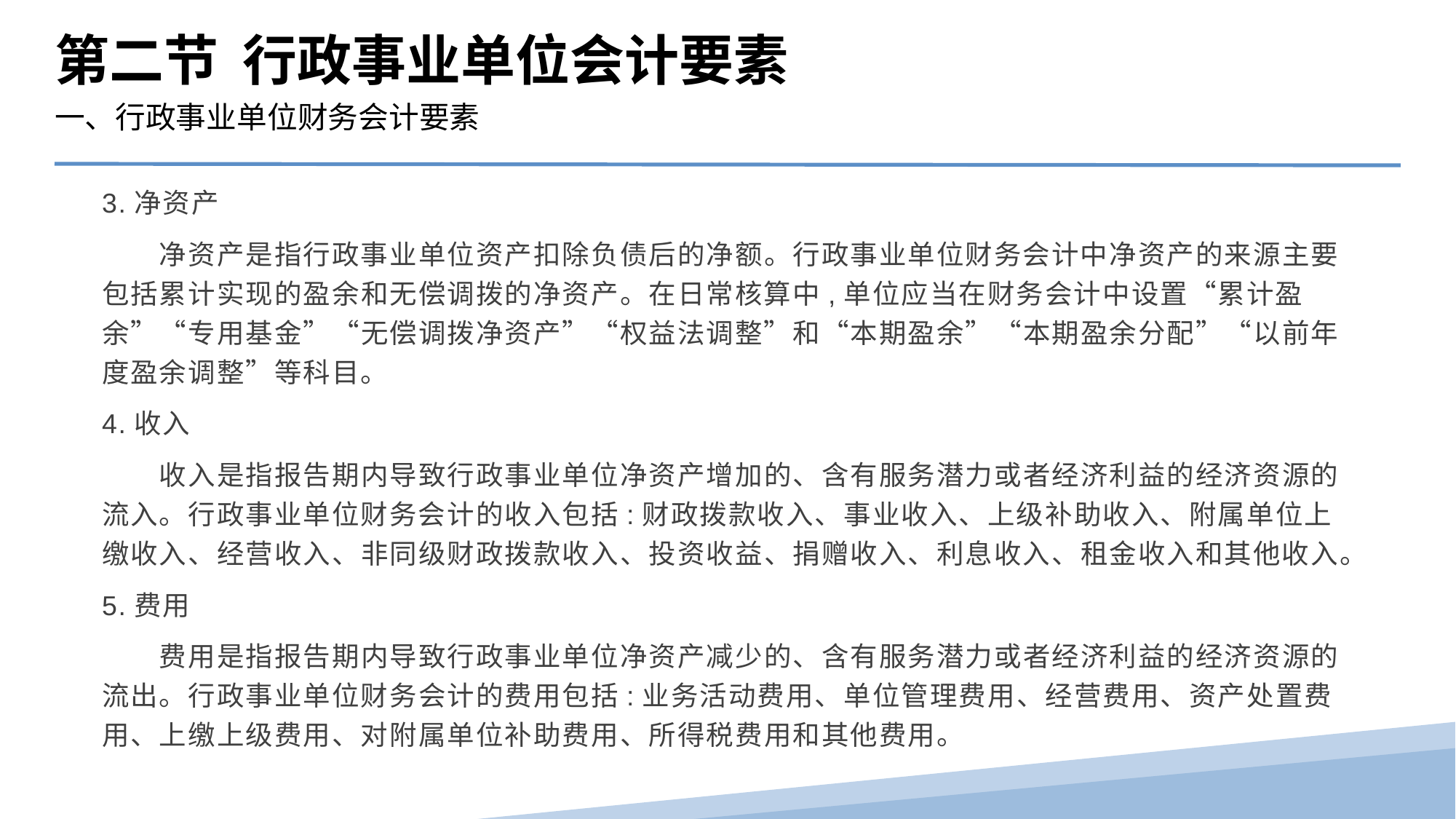

第二节  行政事业单位会计要素
一、行政事业单位财务会计要素
3.净资产
　　净资产是指行政事业单位资产扣除负债后的净额。行政事业单位财务会计中净资产的来源主要包括累计实现的盈余和无偿调拨的净资产。在日常核算中,单位应当在财务会计中设置“累计盈余”“专用基金”“无偿调拨净资产”“权益法调整”和“本期盈余”“本期盈余分配”“以前年度盈余调整”等科目。
4.收入
　　收入是指报告期内导致行政事业单位净资产增加的、含有服务潜力或者经济利益的经济资源的流入。行政事业单位财务会计的收入包括:财政拨款收入、事业收入、上级补助收入、附属单位上缴收入、经营收入、非同级财政拨款收入、投资收益、捐赠收入、利息收入、租金收入和其他收入。
5.费用
　　费用是指报告期内导致行政事业单位净资产减少的、含有服务潜力或者经济利益的经济资源的流出。行政事业单位财务会计的费用包括:业务活动费用、单位管理费用、经营费用、资产处置费用、上缴上级费用、对附属单位补助费用、所得税费用和其他费用。